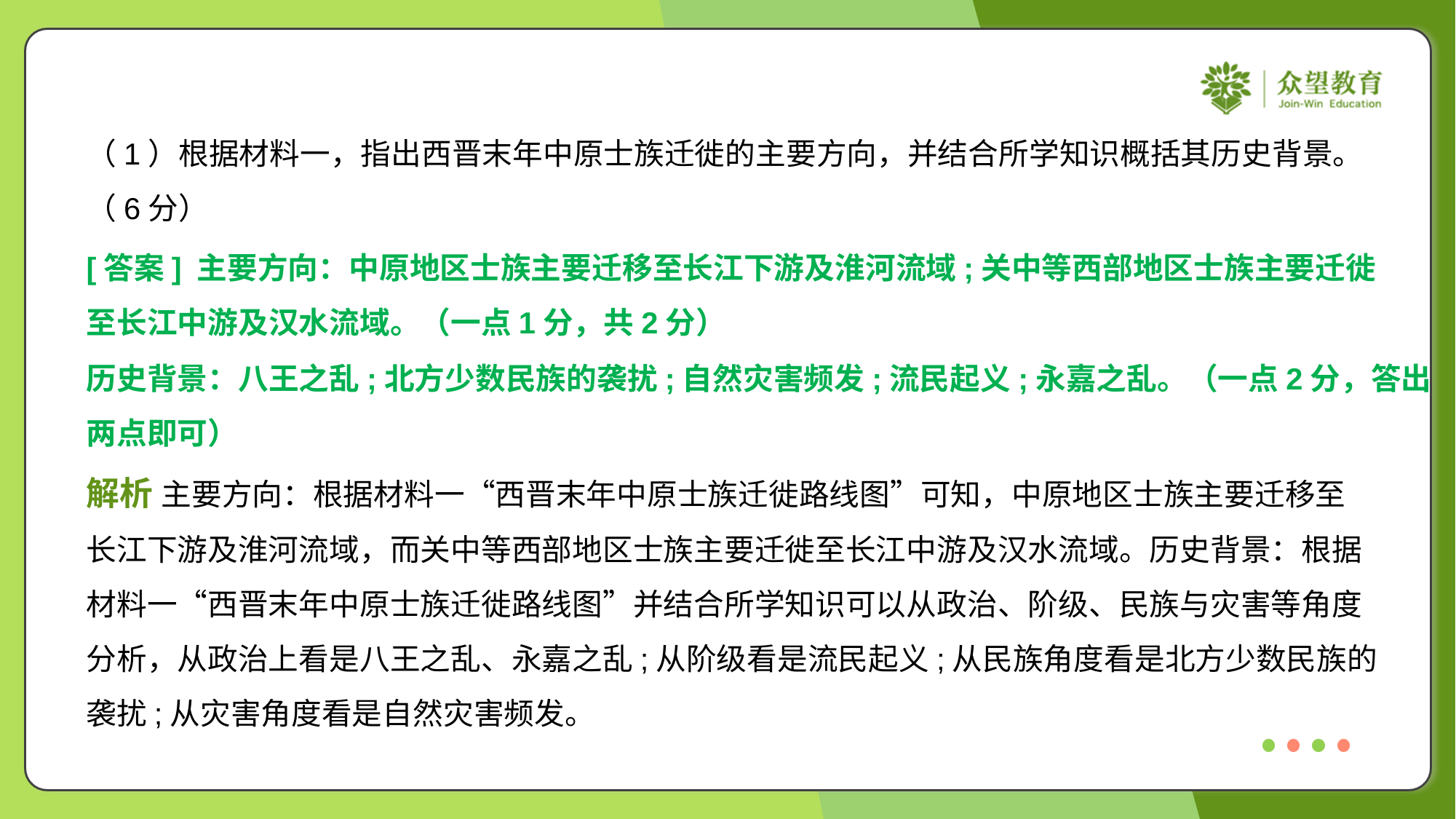

（1）根据材料一，指出西晋末年中原士族迁徙的主要方向，并结合所学知识概括其历史背景。
（6分）
[答案] 主要方向：中原地区士族主要迁移至长江下游及淮河流域;关中等西部地区士族主要迁徙
至长江中游及汉水流域。（一点1分，共2分）
历史背景：八王之乱;北方少数民族的袭扰;自然灾害频发;流民起义;永嘉之乱。（一点2分，答出
两点即可）
解析 主要方向：根据材料一“西晋末年中原士族迁徙路线图”可知，中原地区士族主要迁移至
长江下游及淮河流域，而关中等西部地区士族主要迁徙至长江中游及汉水流域。历史背景：根据
材料一“西晋末年中原士族迁徙路线图”并结合所学知识可以从政治、阶级、民族与灾害等角度
分析，从政治上看是八王之乱、永嘉之乱;从阶级看是流民起义;从民族角度看是北方少数民族的
袭扰;从灾害角度看是自然灾害频发。